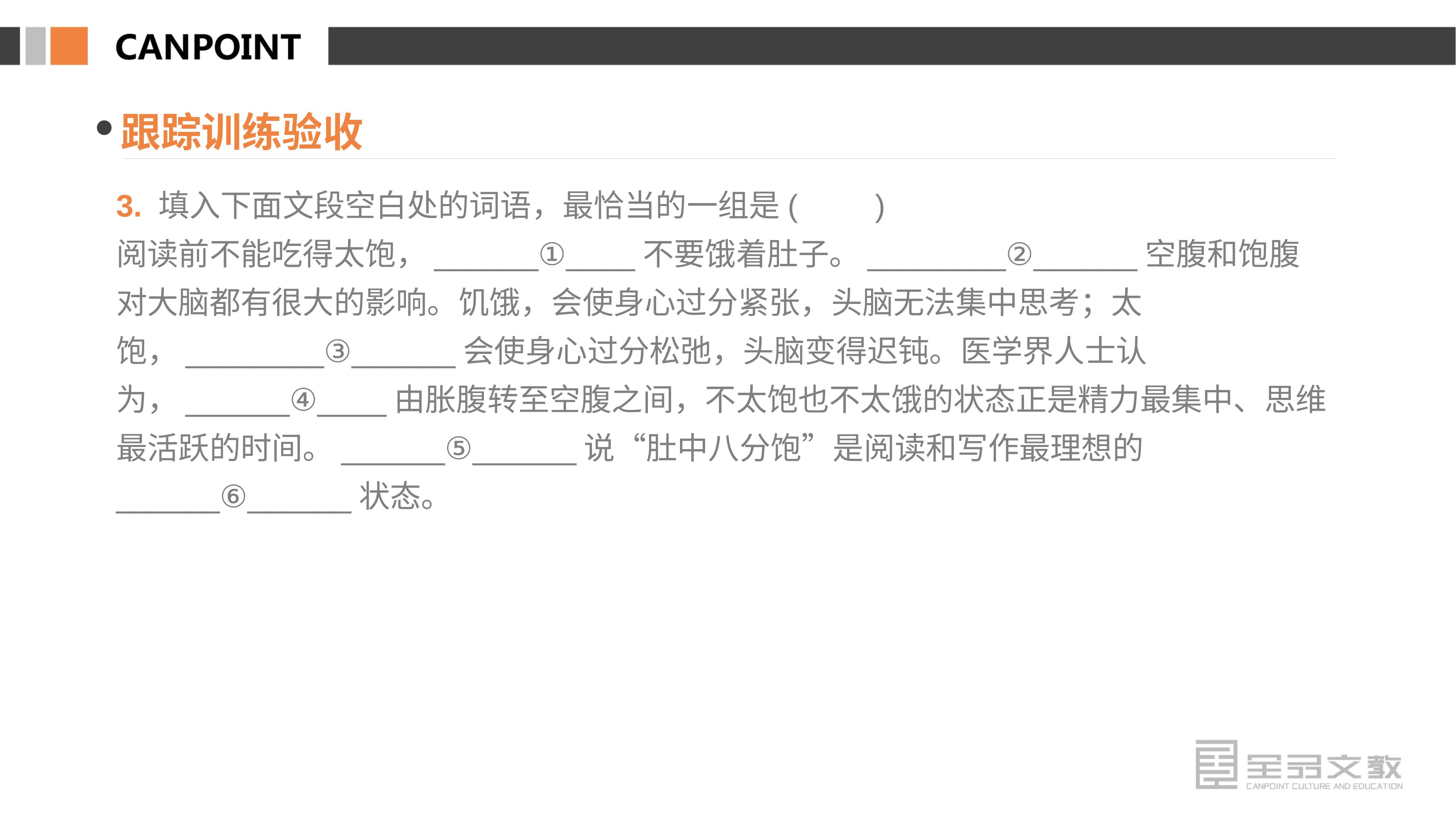

跟踪训练验收

3. 填入下面文段空白处的词语，最恰当的一组是(　　)
阅读前不能吃得太饱，______①____不要饿着肚子。________②______空腹和饱腹对大脑都有很大的影响。饥饿，会使身心过分紧张，头脑无法集中思考；太饱，________③______会使身心过分松弛，头脑变得迟钝。医学界人士认为，______④____由胀腹转至空腹之间，不太饱也不太饿的状态正是精力最集中、思维最活跃的时间。______⑤______说“肚中八分饱”是阅读和写作最理想的______⑥______状态。